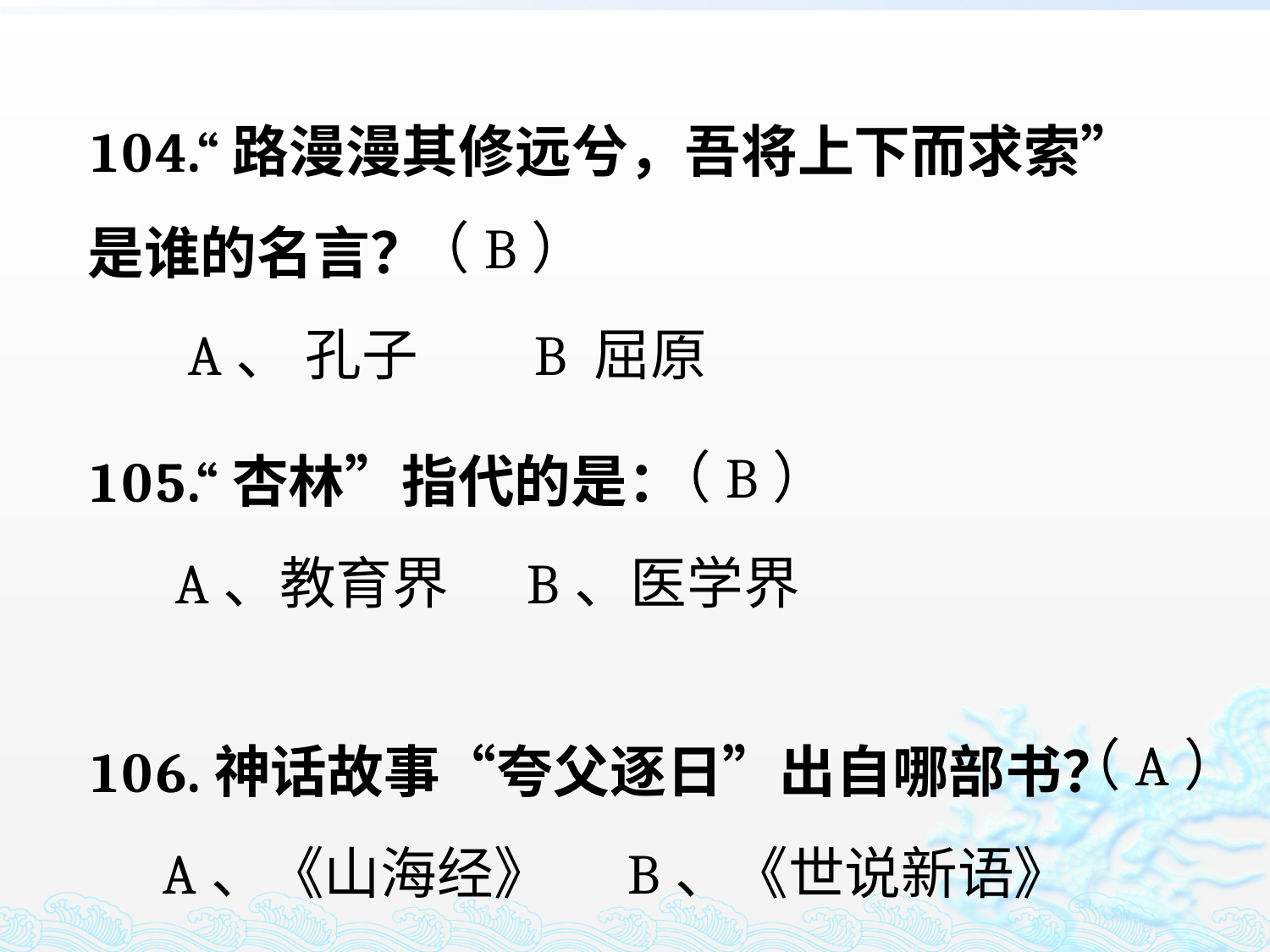

104.“路漫漫其修远兮，吾将上下而求索”是谁的名言？
        A、 孔子        B 屈原
（B）
105.“杏林”指代的是：
       A、教育界     B、医学界
（B）
106.神话故事“夸父逐日”出自哪部书？
      A、《山海经》     B、《世说新语》
（A）